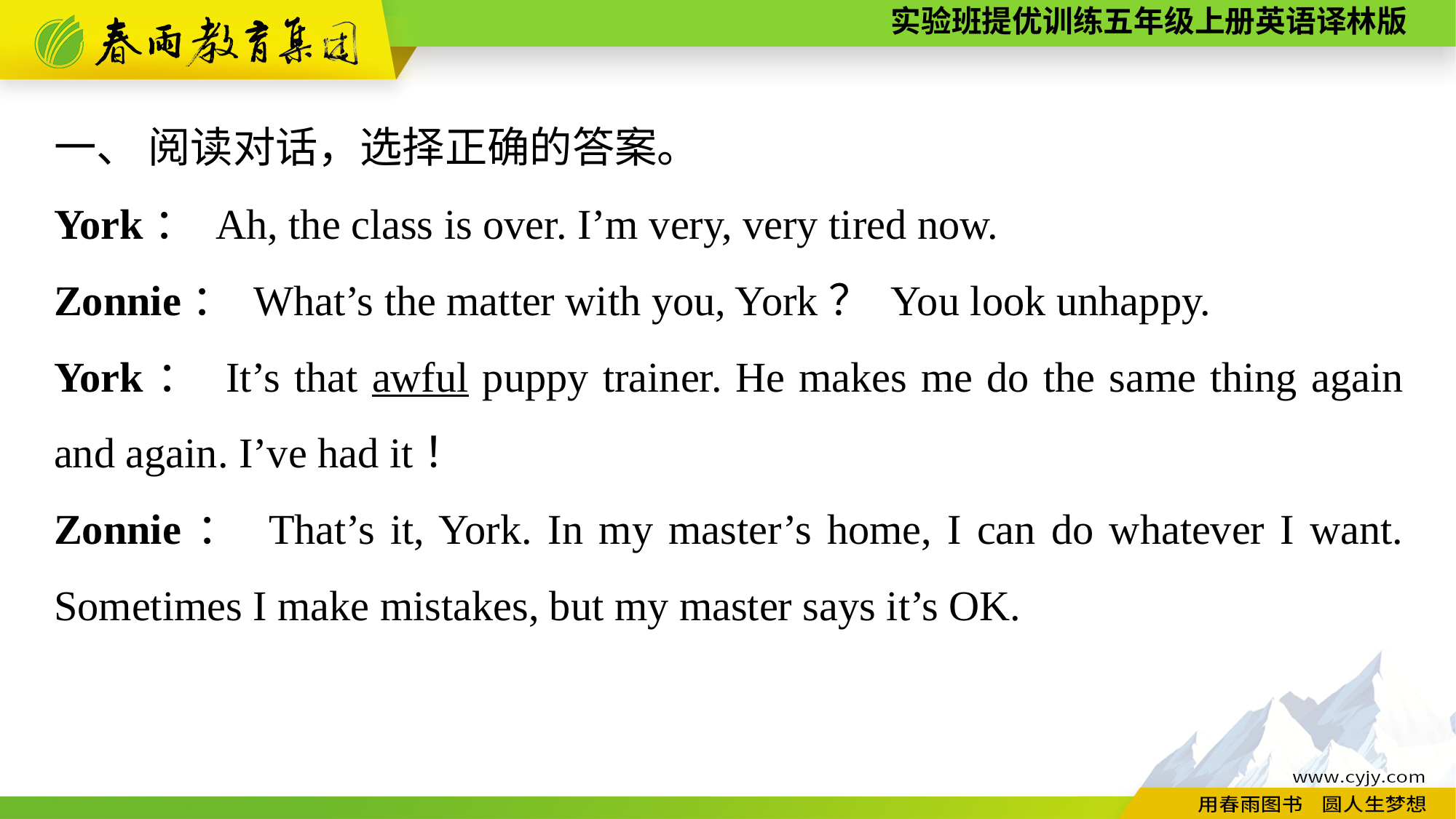

一、 阅读对话，选择正确的答案。
York： Ah, the class is over. I’m very, very tired now.
Zonnie： What’s the matter with you, York？ You look unhappy.
York： It’s that awful puppy trainer. He makes me do the same thing again and again. I’ve had it！
Zonnie： That’s it, York. In my master’s home, I can do whatever I want. Sometimes I make mistakes, but my master says it’s OK.